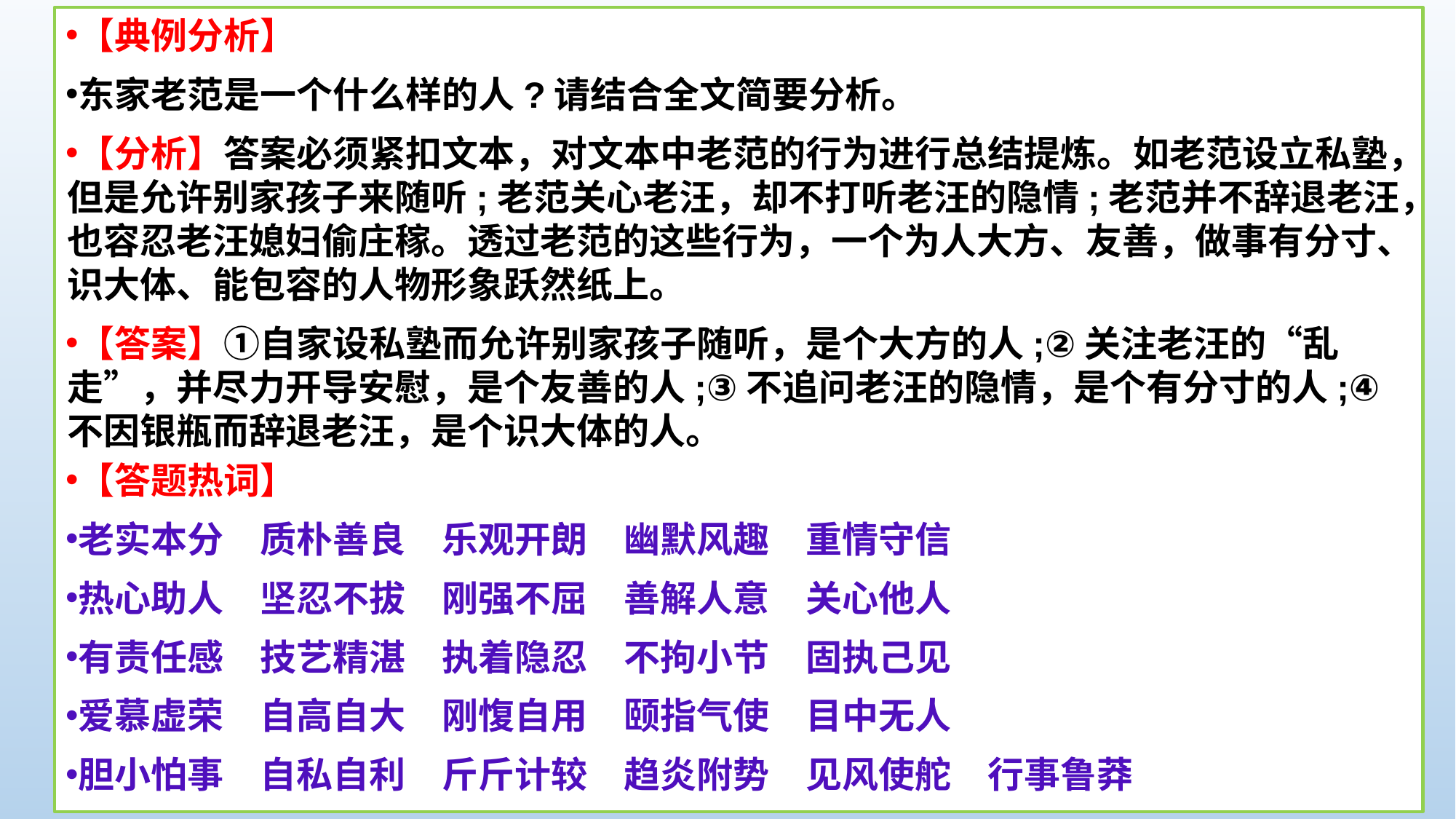

【典例分析】
东家老范是一个什么样的人?请结合全文简要分析。
【分析】答案必须紧扣文本，对文本中老范的行为进行总结提炼。如老范设立私塾，但是允许别家孩子来随听;老范关心老汪，却不打听老汪的隐情;老范并不辞退老汪，也容忍老汪媳妇偷庄稼。透过老范的这些行为，一个为人大方、友善，做事有分寸、识大体、能包容的人物形象跃然纸上。
【答案】①自家设私塾而允许别家孩子随听，是个大方的人;②关注老汪的“乱走”，并尽力开导安慰，是个友善的人;③不追问老汪的隐情，是个有分寸的人;④不因银瓶而辞退老汪，是个识大体的人。
【答题热词】
老实本分　质朴善良　乐观开朗　幽默风趣　重情守信
热心助人　坚忍不拔　刚强不屈　善解人意　关心他人
有责任感　技艺精湛　执着隐忍　不拘小节　固执己见
爱慕虚荣　自高自大　刚愎自用　颐指气使　目中无人
胆小怕事　自私自利　斤斤计较　趋炎附势　见风使舵　行事鲁莽